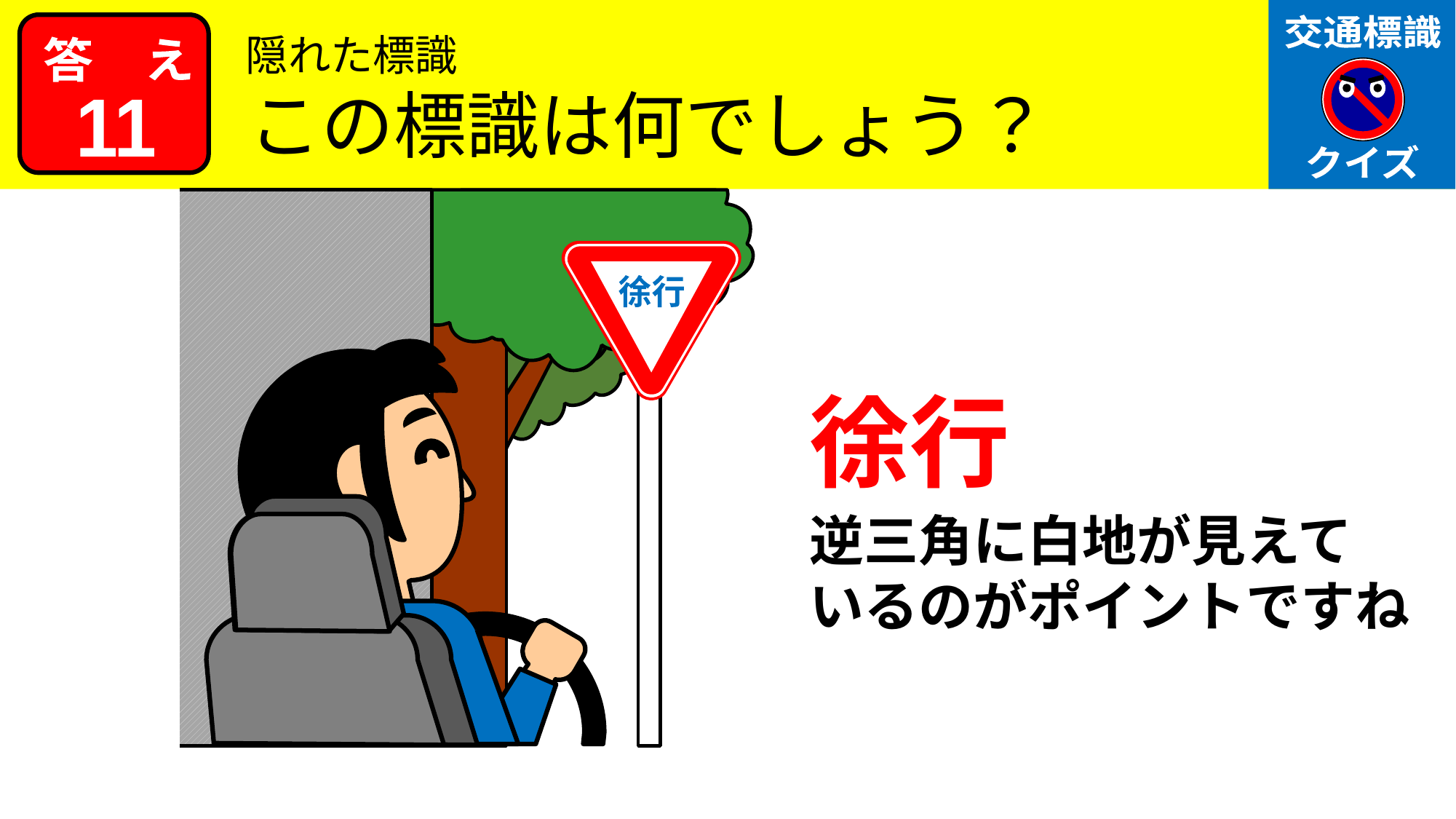

隠れた標識
この標識は何でしょう？
11

徐行

徐行
逆三角に白地が見えて
いるのがポイントですね